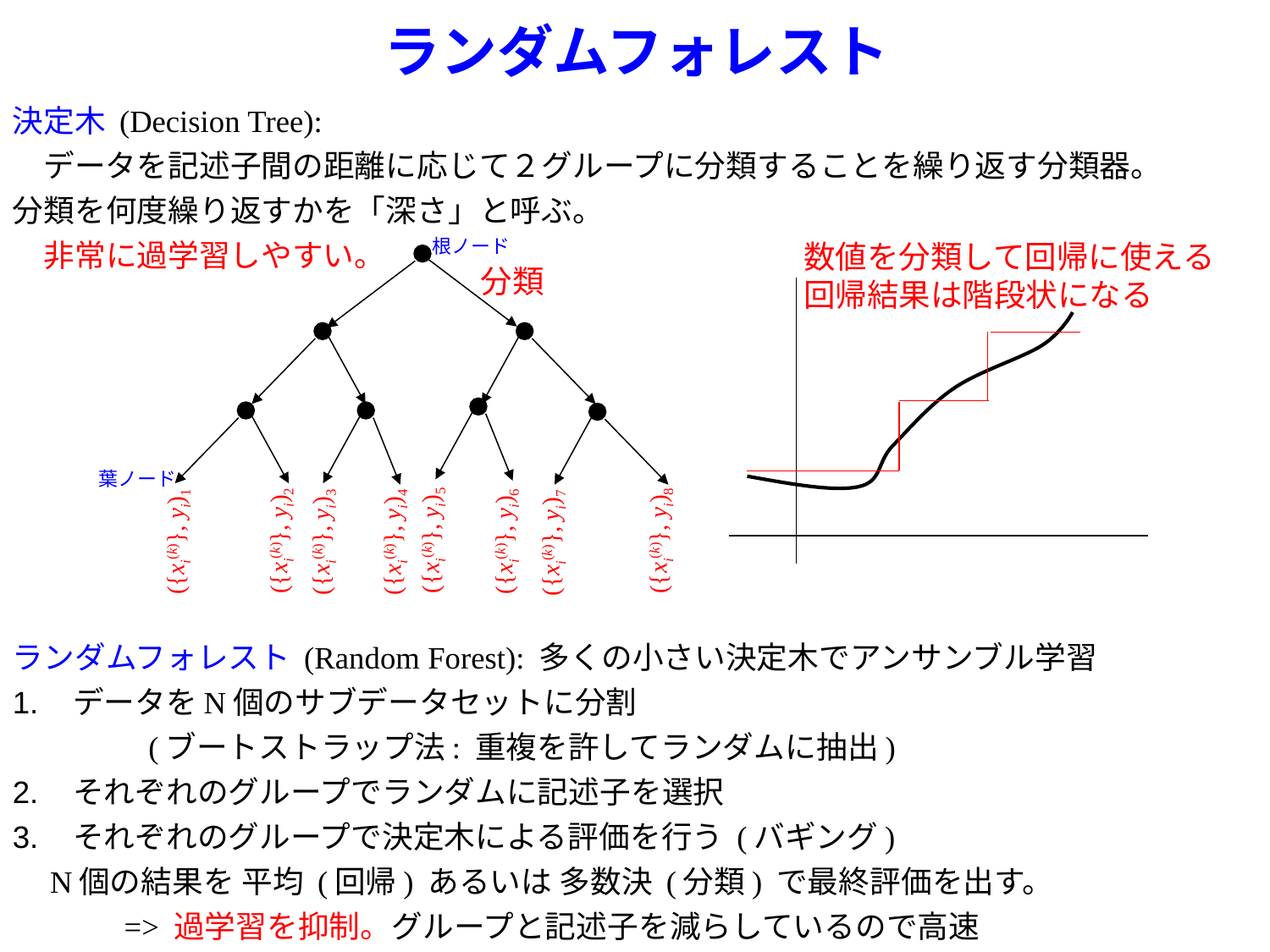

ランダムフォレスト
決定木 (Decision Tree):
　データを記述子間の距離に応じて２グループに分類することを繰り返す分類器。
分類を何度繰り返すかを「深さ」と呼ぶ。
　非常に過学習しやすい。

ランダムフォレスト (Random Forest): 多くの小さい決定木でアンサンブル学習
データをN個のサブデータセットに分割
　　 (ブートストラップ法: 重複を許してランダムに抽出)
それぞれのグループでランダムに記述子を選択
それぞれのグループで決定木による評価を行う (バギング)
　N個の結果を 平均 (回帰) あるいは 多数決 (分類) で最終評価を出す。
　	=> 過学習を抑制。グループと記述子を減らしているので高速

根ノード
数値を分類して回帰に使える
回帰結果は階段状になる

分類

葉ノード
({xi(k)}, yi)5
({xi(k)}, yi)2
({xi(k)}, yi)8
({xi(k)}, yi)6
({xi(k)}, yi)1
({xi(k)}, yi)3
({xi(k)}, yi)4
({xi(k)}, yi)7